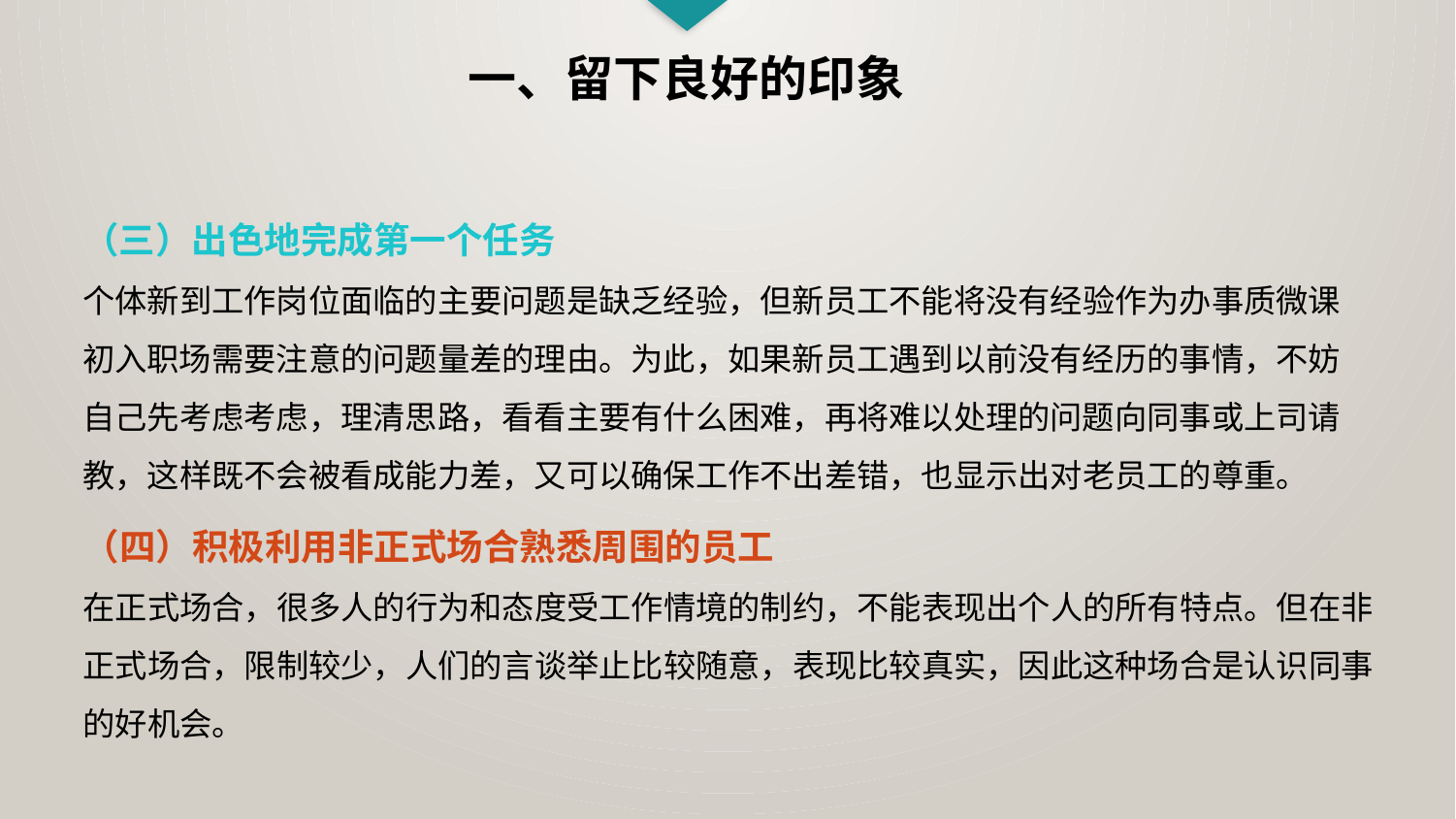

一、留下良好的印象
（三）出色地完成第一个任务
个体新到工作岗位面临的主要问题是缺乏经验，但新员工不能将没有经验作为办事质微课初入职场需要注意的问题量差的理由。为此，如果新员工遇到以前没有经历的事情，不妨自己先考虑考虑，理清思路，看看主要有什么困难，再将难以处理的问题向同事或上司请教，这样既不会被看成能力差，又可以确保工作不出差错，也显示出对老员工的尊重。
（四）积极利用非正式场合熟悉周围的员工
在正式场合，很多人的行为和态度受工作情境的制约，不能表现出个人的所有特点。但在非正式场合，限制较少，人们的言谈举止比较随意，表现比较真实，因此这种场合是认识同事的好机会。
73